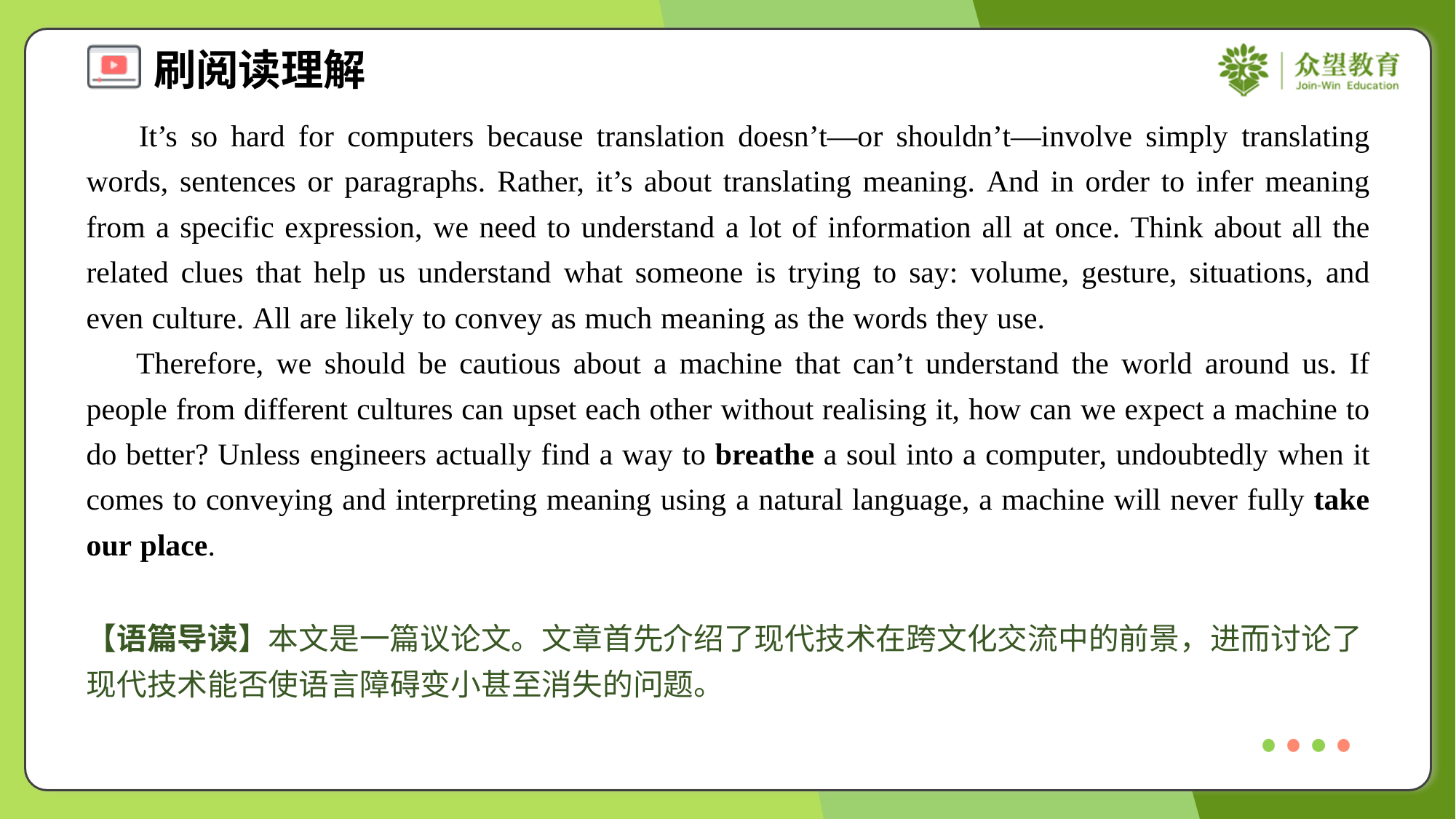

It’s so hard for computers because translation doesn’t—or shouldn’t—involve simply translating words, sentences or paragraphs. Rather, it’s about translating meaning. And in order to infer meaning from a specific expression, we need to understand a lot of information all at once. Think about all the related clues that help us understand what someone is trying to say: volume, gesture, situations, and even culture. All are likely to convey as much meaning as the words they use.
    Therefore, we should be cautious about a machine that can’t understand the world around us. If people from different cultures can upset each other without realising it, how can we expect a machine to do better? Unless engineers actually find a way to breathe a soul into a computer, undoubtedly when it comes to conveying and interpreting meaning using a natural language, a machine will never fully take our place.
【语篇导读】本文是一篇议论文。文章首先介绍了现代技术在跨文化交流中的前景，进而讨论了现代技术能否使语言障碍变小甚至消失的问题。